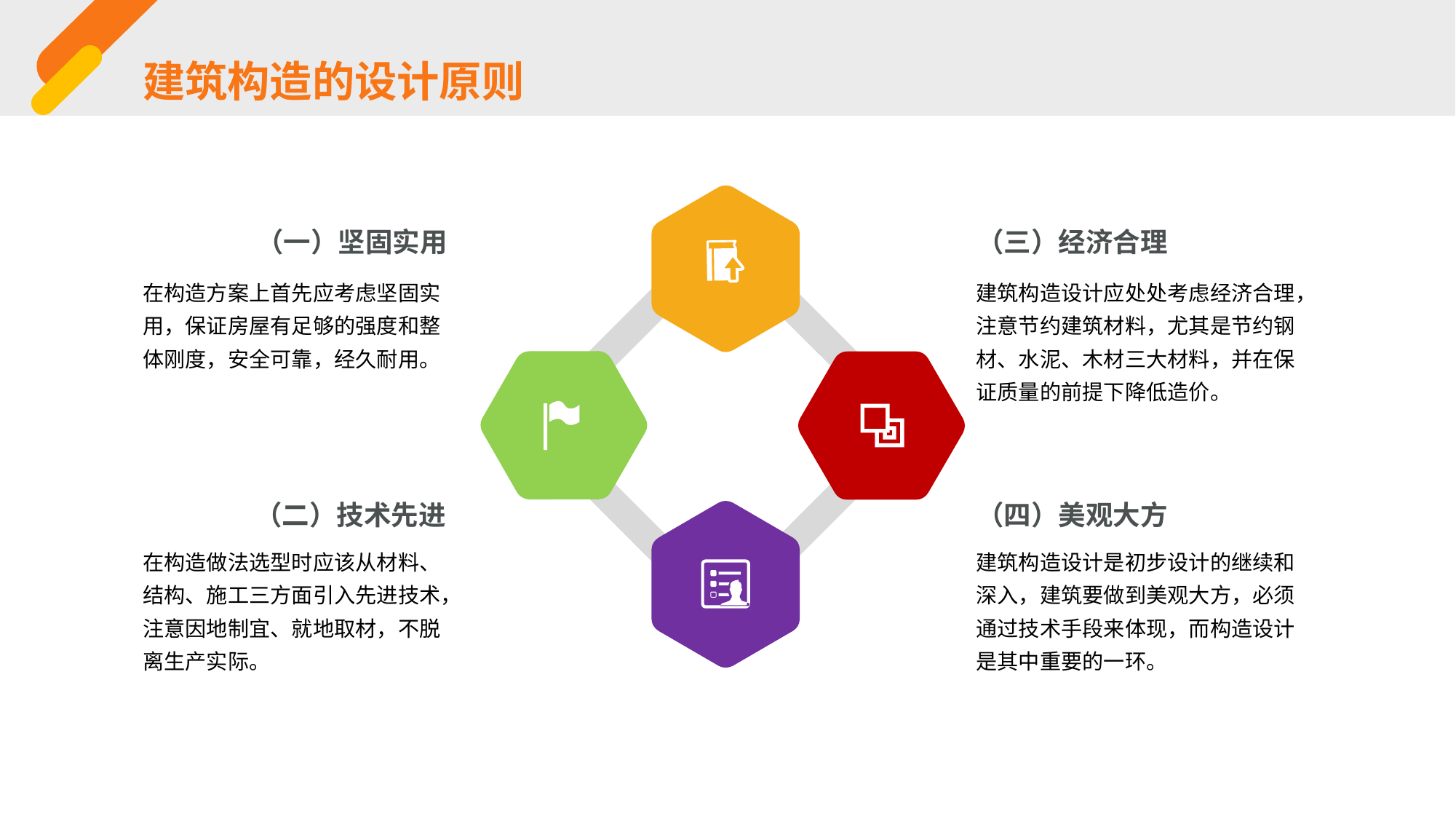

建筑构造的设计原则

（三）经济合理
（一）坚固实用

在构造方案上首先应考虑坚固实用，保证房屋有足够的强度和整体刚度，安全可靠，经久耐用。
建筑构造设计应处处考虑经济合理，注意节约建筑材料，尤其是节约钢材、水泥、木材三大材料，并在保证质量的前提下降低造价。

（四）美观大方
（二）技术先进

在构造做法选型时应该从材料、结构、施工三方面引入先进技术，注意因地制宜、就地取材，不脱离生产实际。
建筑构造设计是初步设计的继续和深入，建筑要做到美观大方，必须通过技术手段来体现，而构造设计是其中重要的一环。